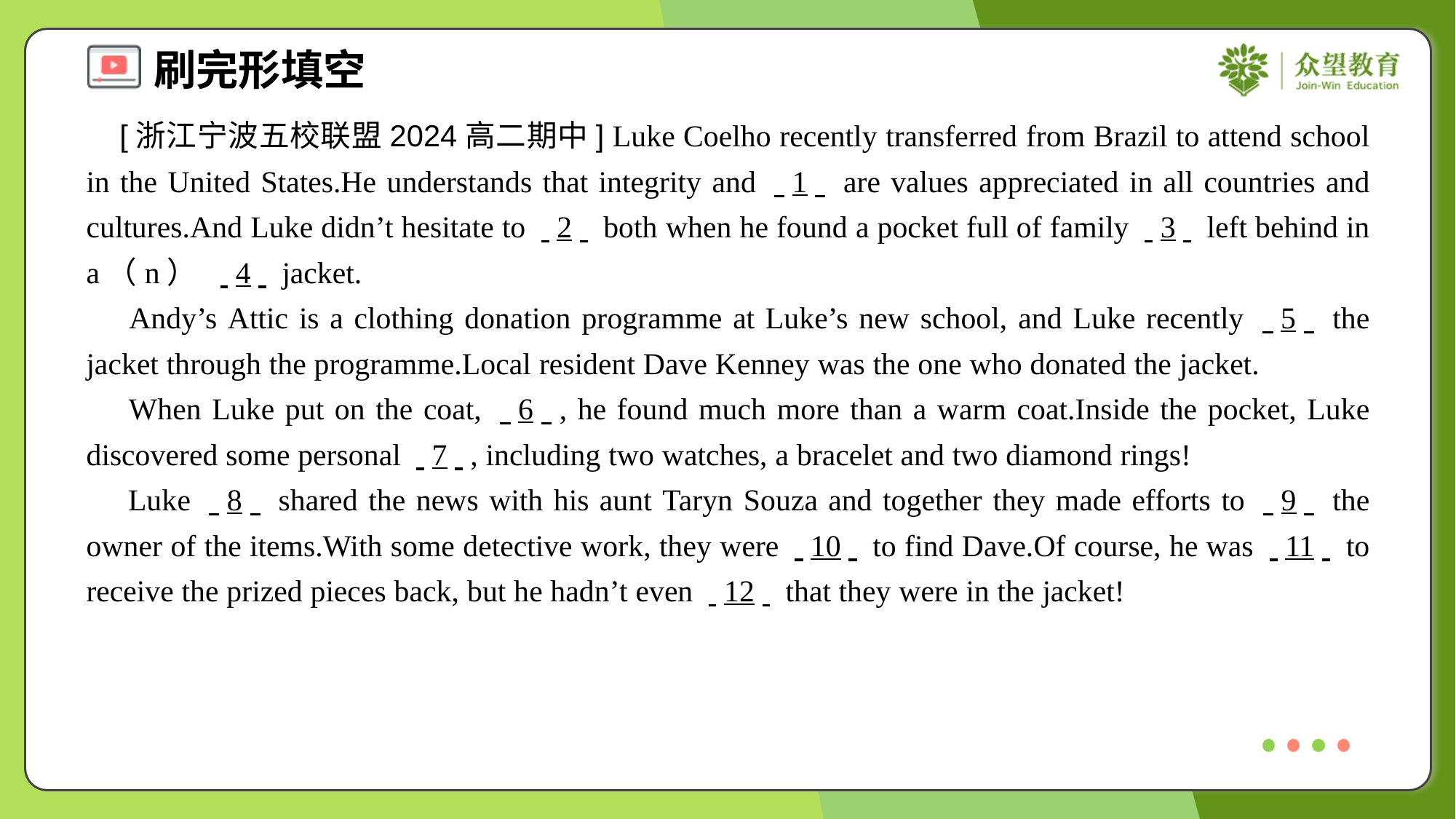

[浙江宁波五校联盟2024高二期中] Luke Coelho recently transferred from Brazil to attend school in the United States.He understands that integrity and . .1. . are values appreciated in all countries and cultures.And Luke didn’t hesitate to . .2. . both when he found a pocket full of family . .3. . left behind in a（n） . .4. . jacket.
    Andy’s Attic is a clothing donation programme at Luke’s new school, and Luke recently . .5. . the jacket through the programme.Local resident Dave Kenney was the one who donated the jacket.
    When Luke put on the coat, . .6. ., he found much more than a warm coat.Inside the pocket, Luke discovered some personal . .7. ., including two watches, a bracelet and two diamond rings!
    Luke . .8. . shared the news with his aunt Taryn Souza and together they made efforts to . .9. . the owner of the items.With some detective work, they were . .10. . to find Dave.Of course, he was . .11. . to receive the prized pieces back, but he hadn’t even . .12. . that they were in the jacket!